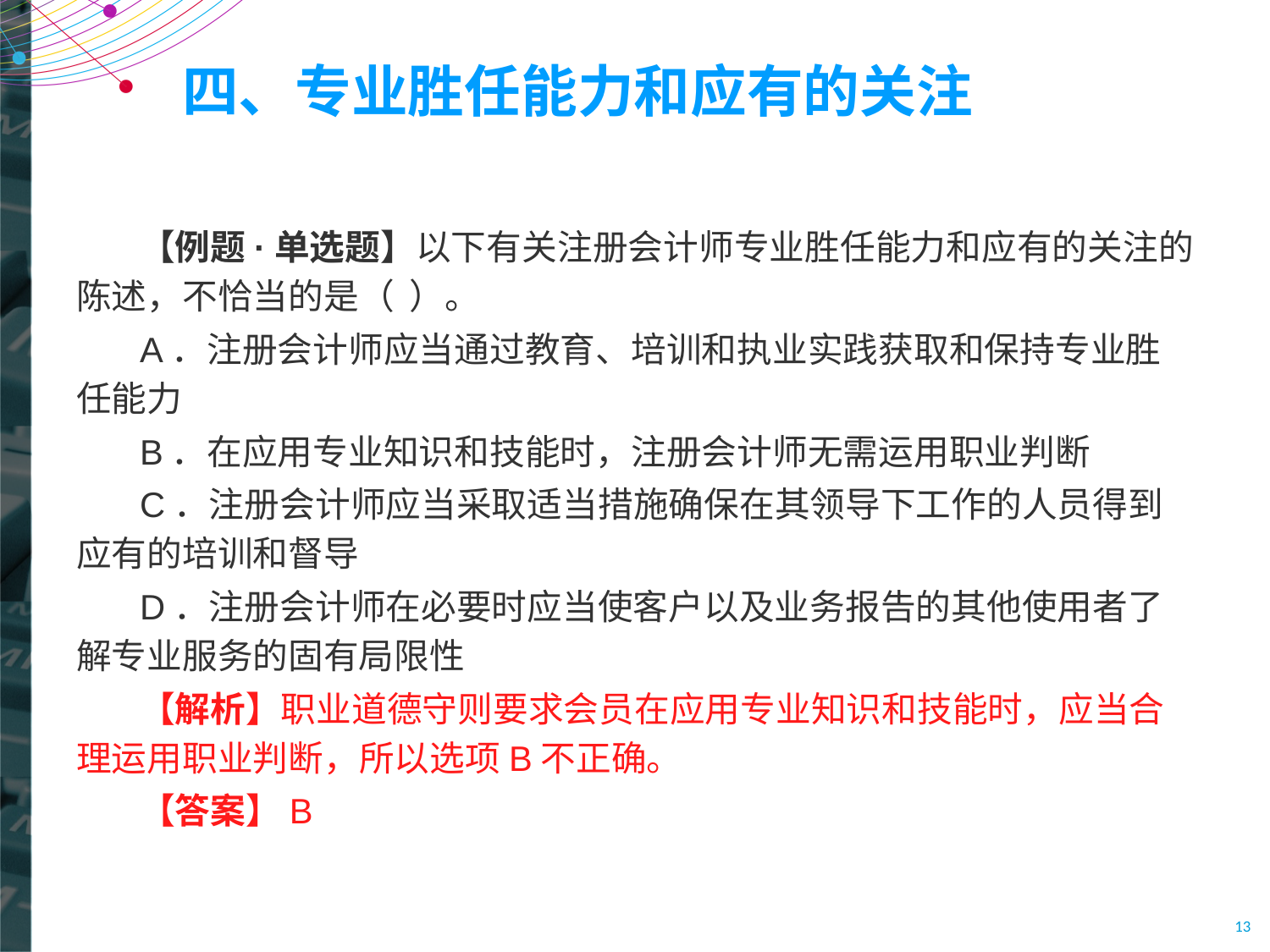

# 四、专业胜任能力和应有的关注
【例题·单选题】以下有关注册会计师专业胜任能力和应有的关注的陈述，不恰当的是（  ）。
A．注册会计师应当通过教育、培训和执业实践获取和保持专业胜任能力
B．在应用专业知识和技能时，注册会计师无需运用职业判断
C．注册会计师应当采取适当措施确保在其领导下工作的人员得到应有的培训和督导
D．注册会计师在必要时应当使客户以及业务报告的其他使用者了解专业服务的固有局限性
【解析】职业道德守则要求会员在应用专业知识和技能时，应当合理运用职业判断，所以选项B不正确。
【答案】B